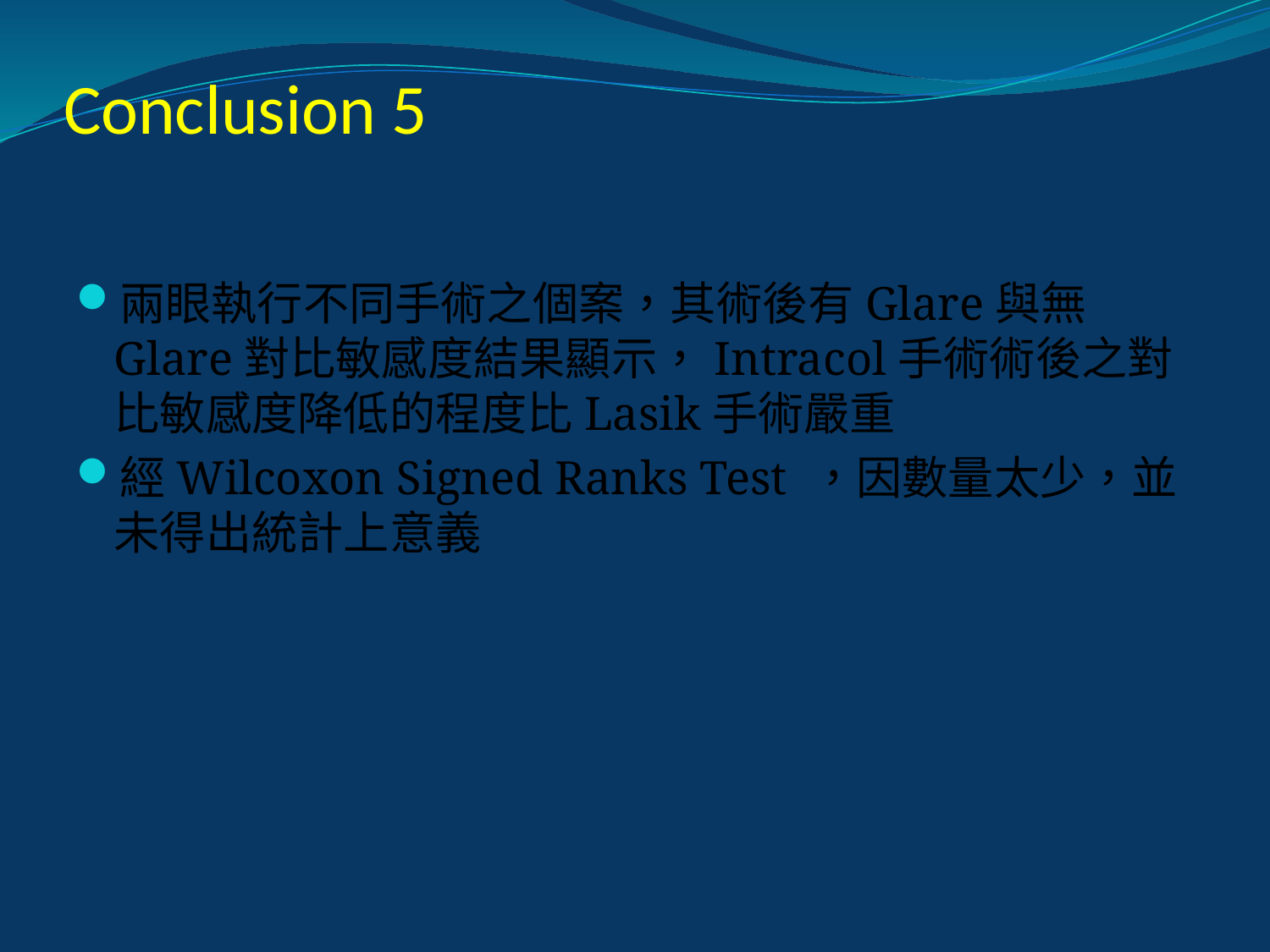

# Conclusion 5
兩眼執行不同手術之個案，其術後有Glare與無Glare對比敏感度結果顯示，Intracol手術術後之對比敏感度降低的程度比Lasik手術嚴重
經Wilcoxon Signed Ranks Test ，因數量太少，並未得出統計上意義